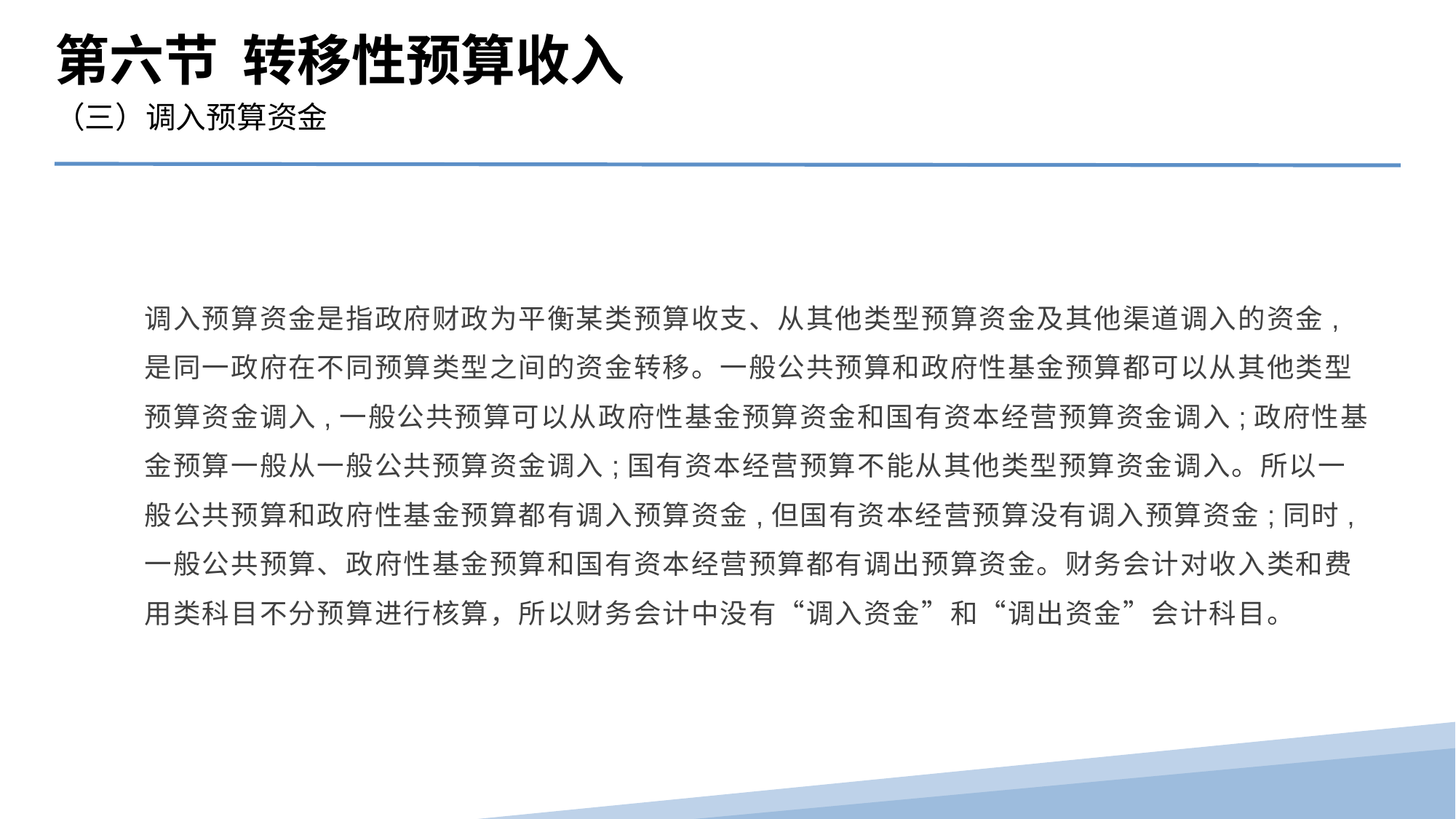

第六节  转移性预算收入
（三）调入预算资金
调入预算资金是指政府财政为平衡某类预算收支、从其他类型预算资金及其他渠道调入的资金,是同一政府在不同预算类型之间的资金转移。一般公共预算和政府性基金预算都可以从其他类型预算资金调入,一般公共预算可以从政府性基金预算资金和国有资本经营预算资金调入;政府性基金预算一般从一般公共预算资金调入;国有资本经营预算不能从其他类型预算资金调入。所以一般公共预算和政府性基金预算都有调入预算资金,但国有资本经营预算没有调入预算资金;同时,一般公共预算、政府性基金预算和国有资本经营预算都有调出预算资金。财务会计对收入类和费用类科目不分预算进行核算，所以财务会计中没有“调入资金”和“调出资金”会计科目。